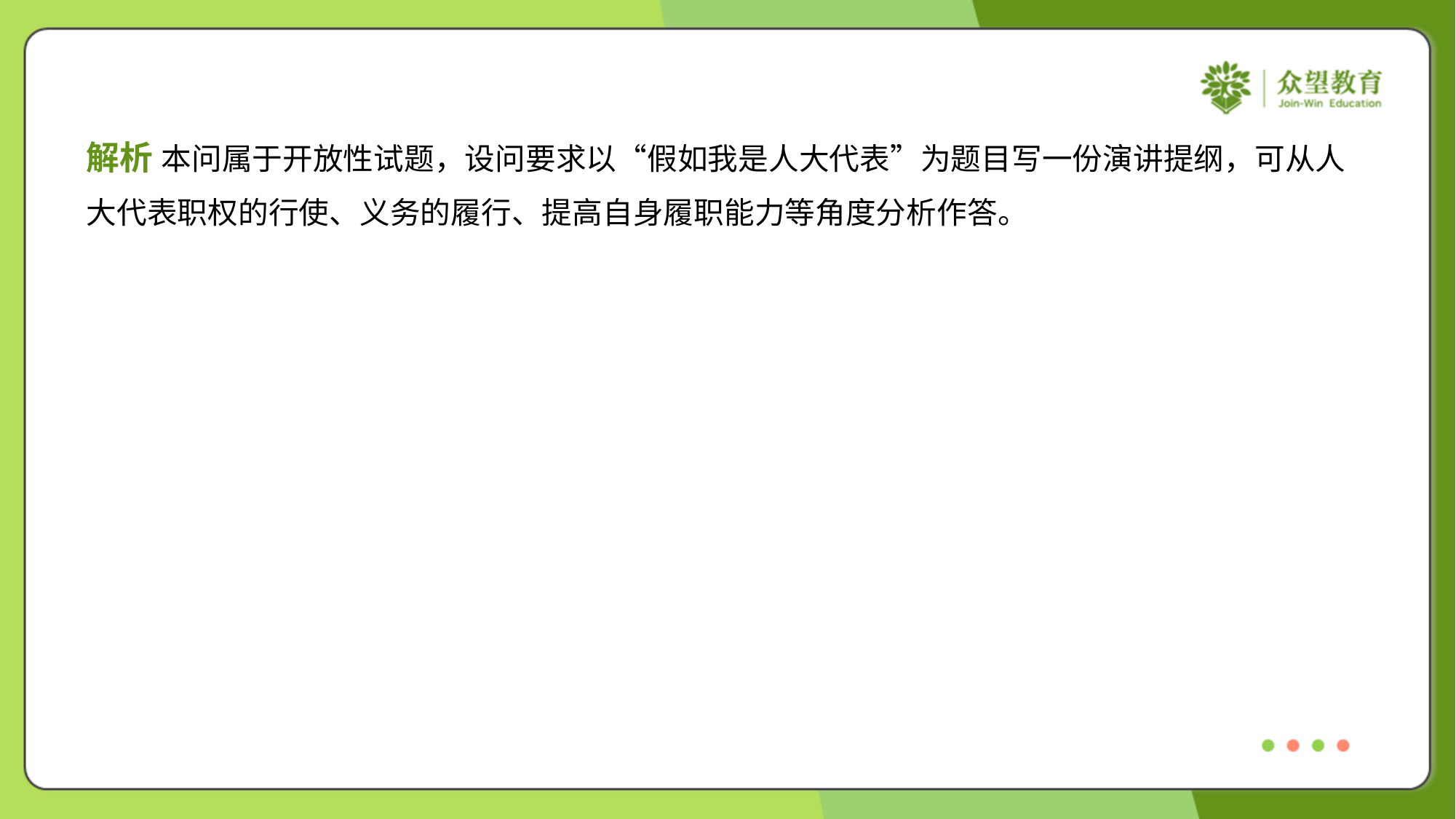

解析 本问属于开放性试题，设问要求以“假如我是人大代表”为题目写一份演讲提纲，可从人
大代表职权的行使、义务的履行、提高自身履职能力等角度分析作答。